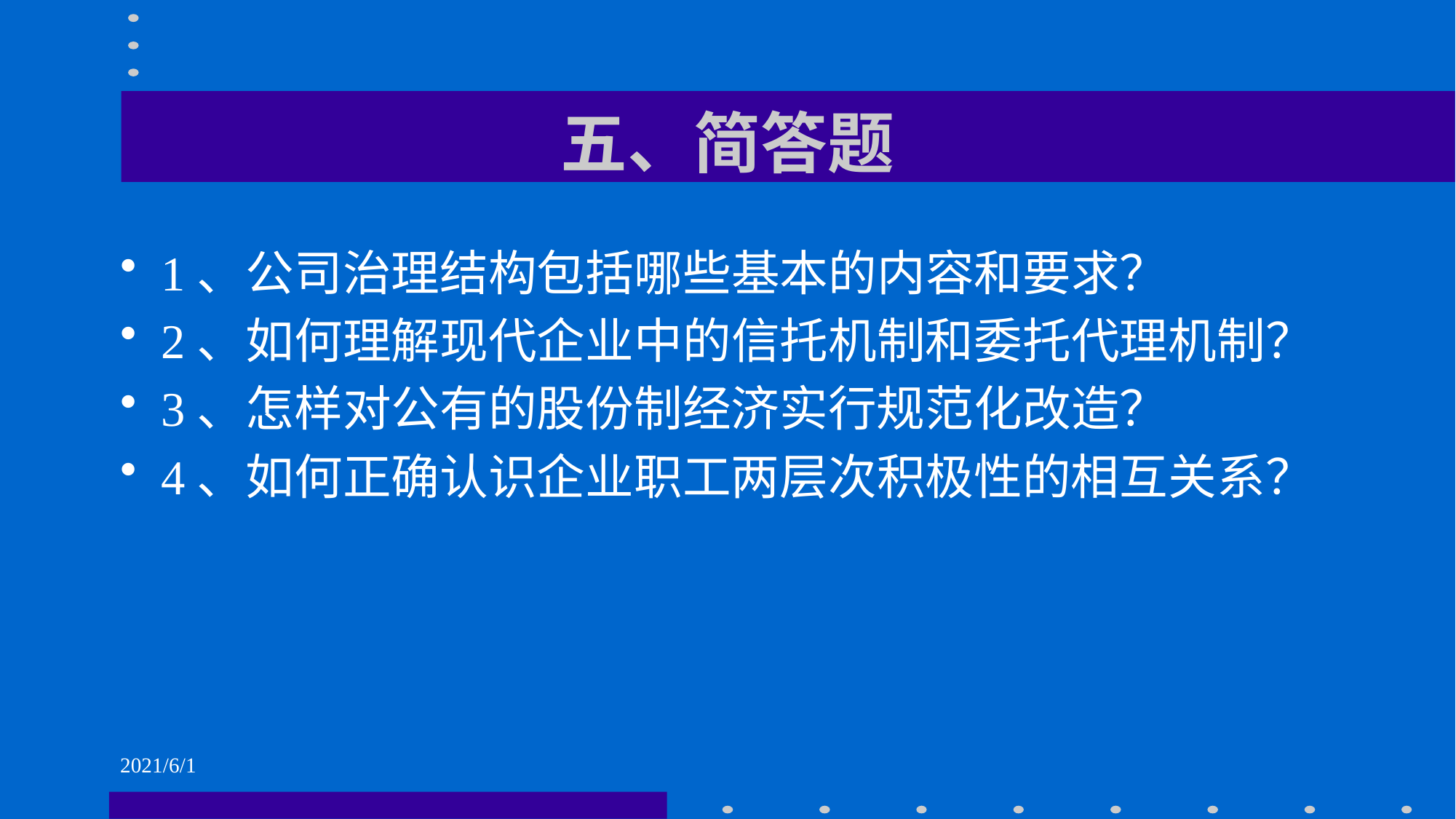

# 五、简答题
1、公司治理结构包括哪些基本的内容和要求？
2、如何理解现代企业中的信托机制和委托代理机制？
3、怎样对公有的股份制经济实行规范化改造？
4、如何正确认识企业职工两层次积极性的相互关系？
2021/6/1